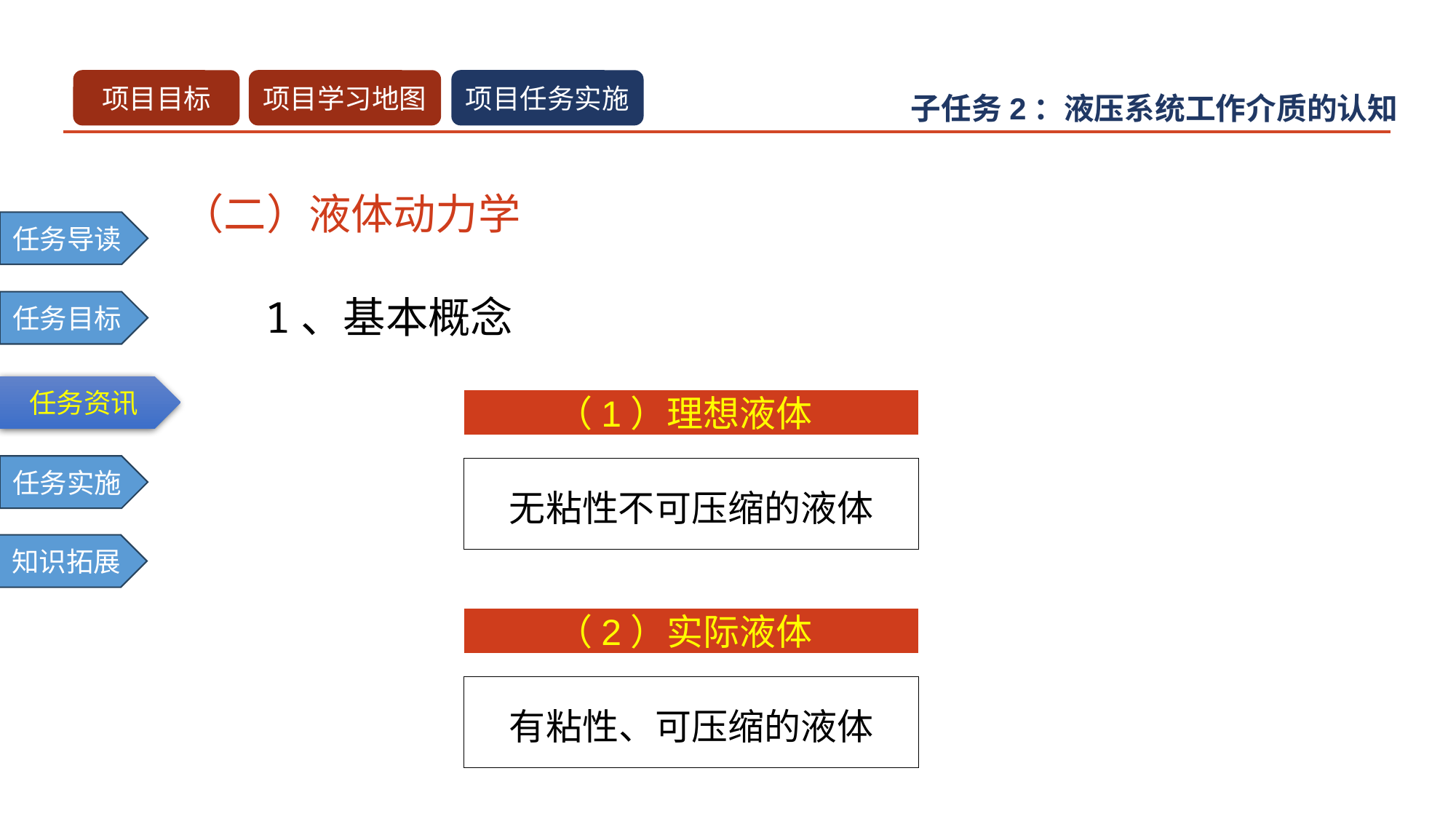

（二）液体动力学
1、基本概念
（1）理想液体

无粘性不可压缩的液体
（2）实际液体

有粘性、可压缩的液体